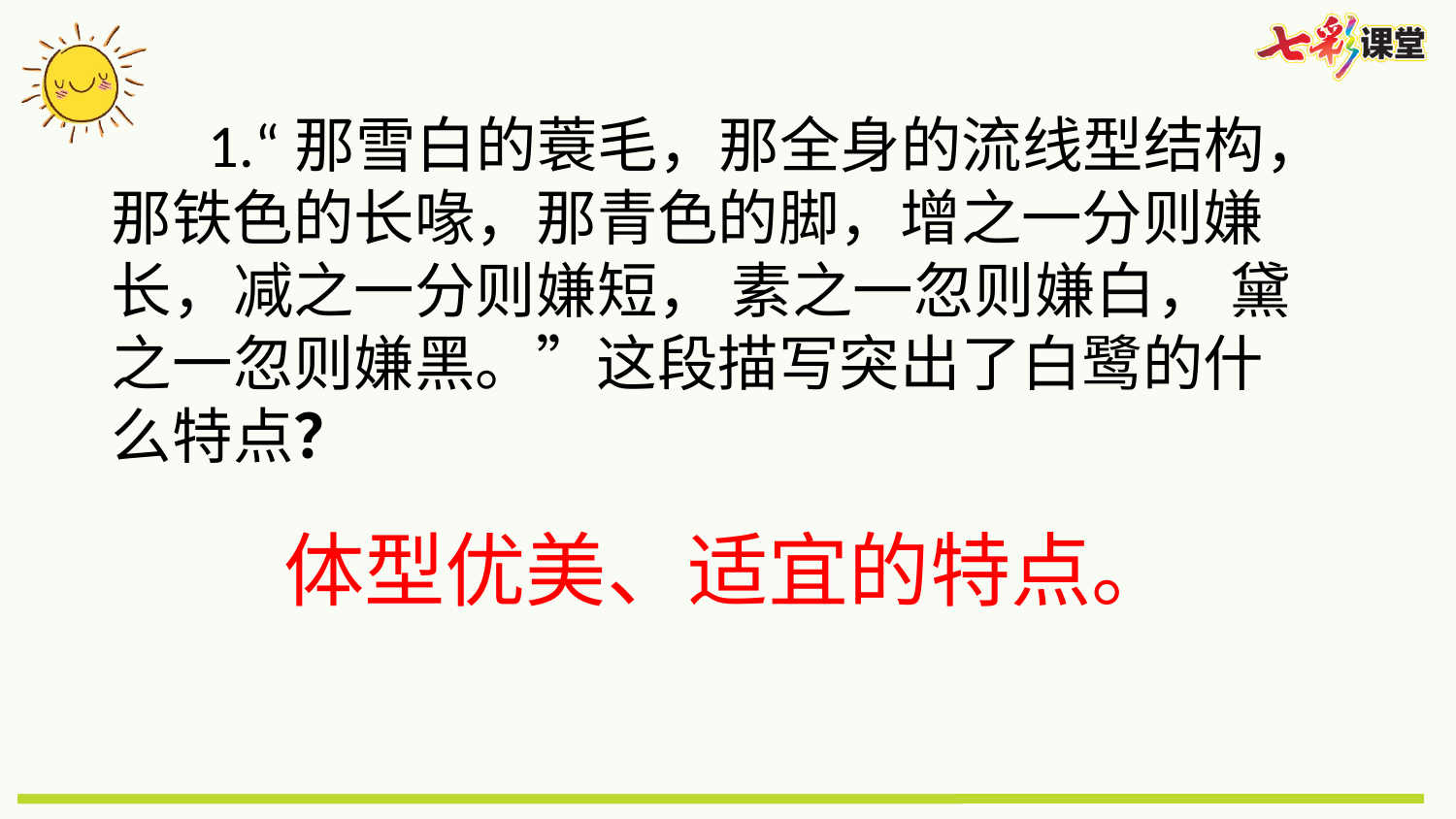

1.“那雪白的蓑毛，那全身的流线型结构，那铁色的长喙，那青色的脚，增之一分则嫌长，减之一分则嫌短， 素之一忽则嫌白， 黛之一忽则嫌黑。”这段描写突出了白鹭的什么特点？
体型优美、适宜的特点。